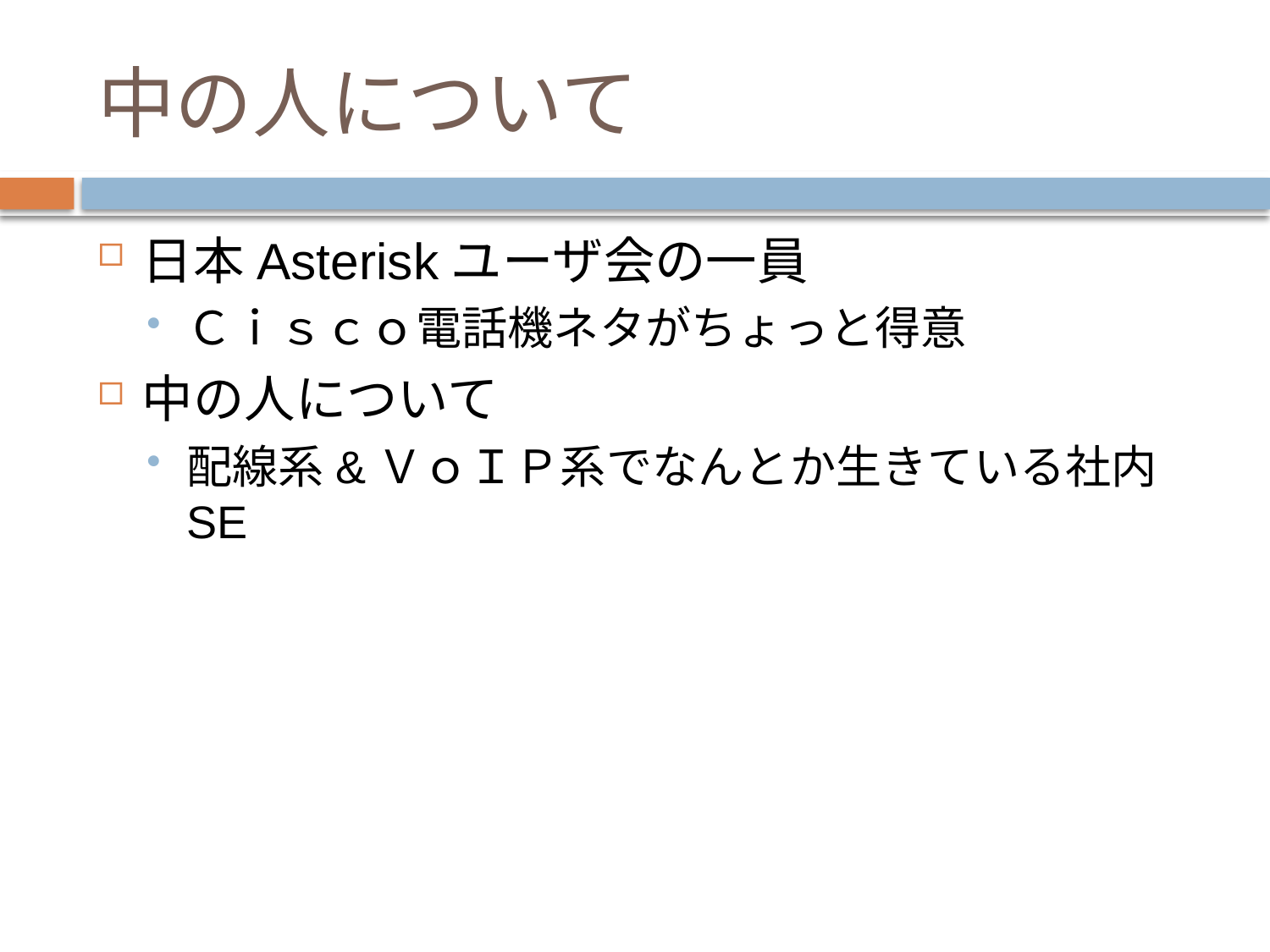

# 中の人について
日本Asteriskユーザ会の一員
Ｃｉｓｃｏ電話機ネタがちょっと得意
中の人について
配線系&ＶｏＩＰ系でなんとか生きている社内SE